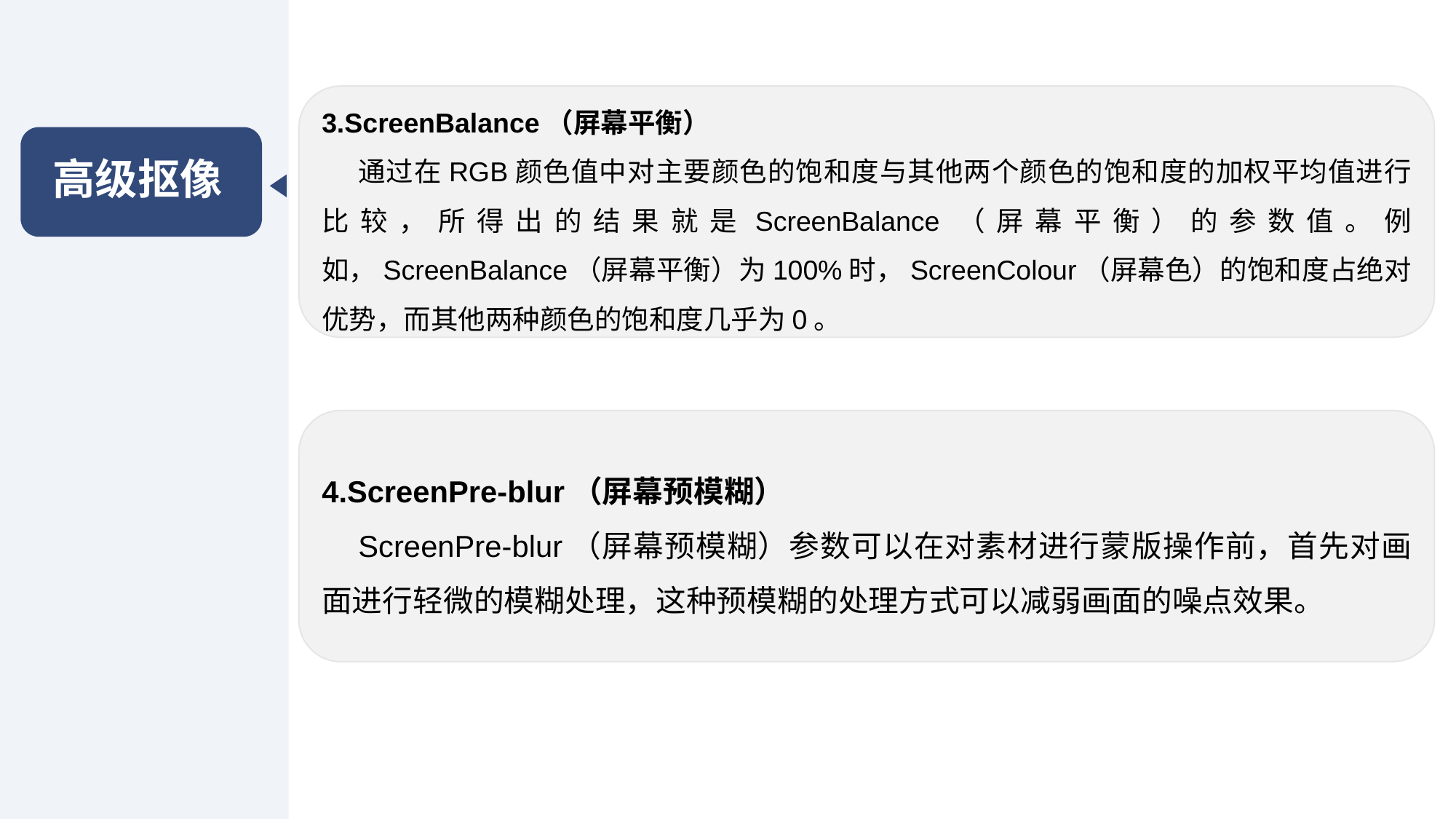

3.ScreenBalance（屏幕平衡）
通过在RGB颜色值中对主要颜色的饱和度与其他两个颜色的饱和度的加权平均值进行比较，所得出的结果就是ScreenBalance（屏幕平衡）的参数值。例如，ScreenBalance（屏幕平衡）为100%时，ScreenColour（屏幕色）的饱和度占绝对优势，而其他两种颜色的饱和度几乎为0。

高级抠像

4.ScreenPre-blur（屏幕预模糊）
ScreenPre-blur（屏幕预模糊）参数可以在对素材进行蒙版操作前，首先对画面进行轻微的模糊处理，这种预模糊的处理方式可以减弱画面的噪点效果。